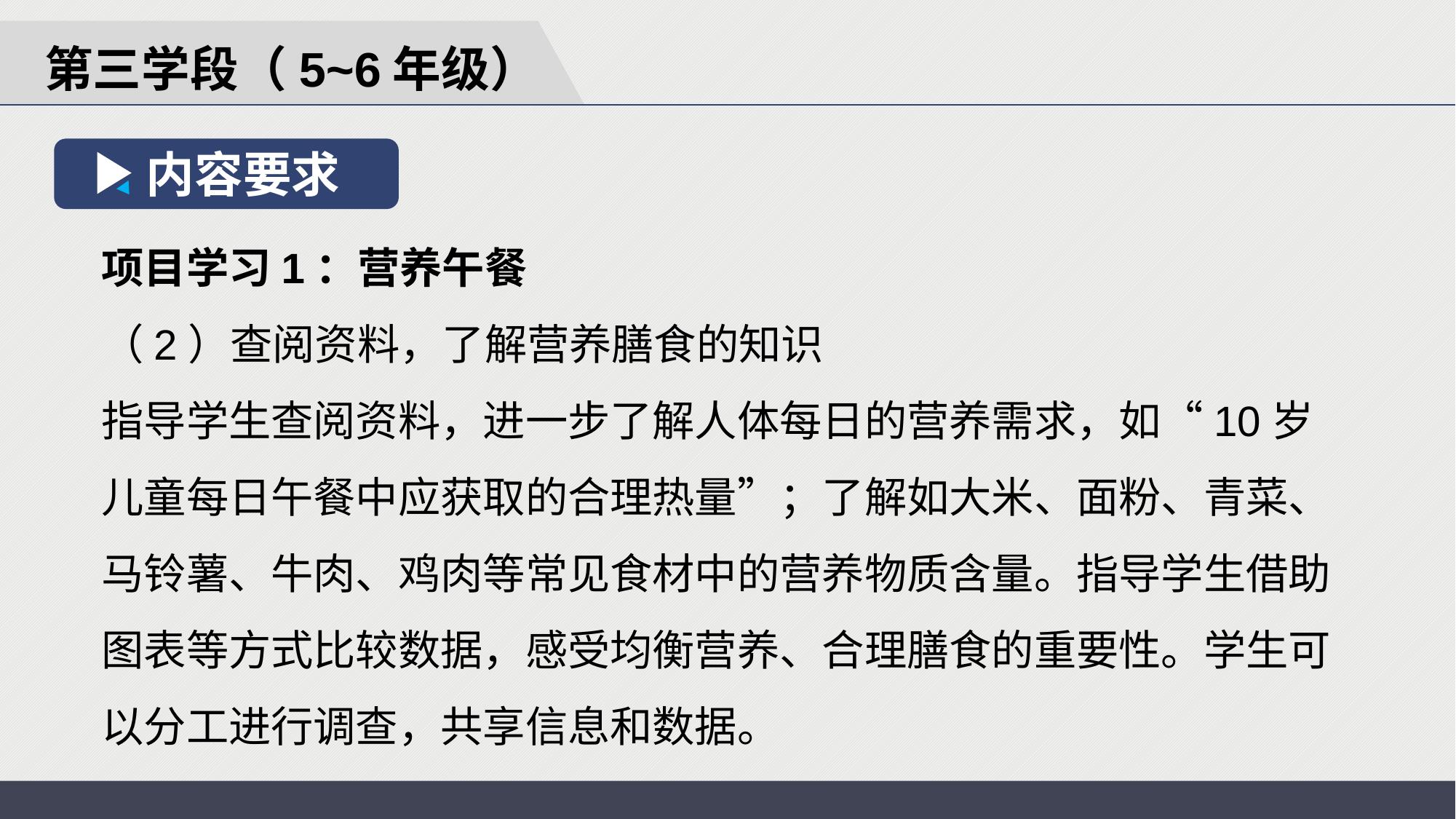

第三学段（5~6年级）
内容要求

项目学习1：营养午餐
（2）查阅资料，了解营养膳食的知识
指导学生查阅资料，进一步了解人体每日的营养需求，如“10岁儿童每日午餐中应获取的合理热量”；了解如大米、面粉、青菜、马铃薯、牛肉、鸡肉等常见食材中的营养物质含量。指导学生借助图表等方式比较数据，感受均衡营养、合理膳食的重要性。学生可以分工进行调查，共享信息和数据。